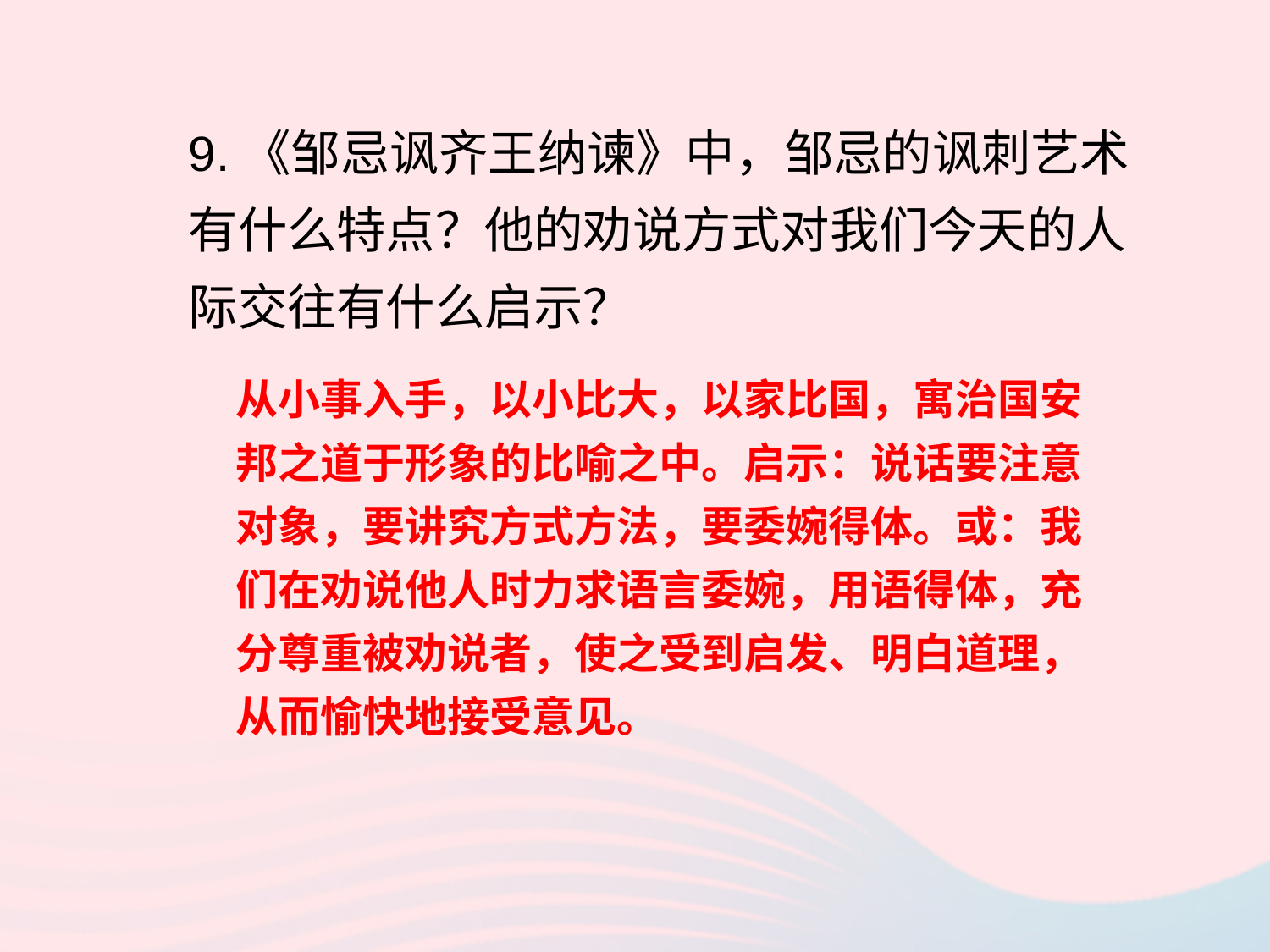

9.《邹忌讽齐王纳谏》中，邹忌的讽刺艺术有什么特点？他的劝说方式对我们今天的人际交往有什么启示？
从小事入手，以小比大，以家比国，寓治国安邦之道于形象的比喻之中。启示：说话要注意对象，要讲究方式方法，要委婉得体。或：我们在劝说他人时力求语言委婉，用语得体，充分尊重被劝说者，使之受到启发、明白道理，从而愉快地接受意见。